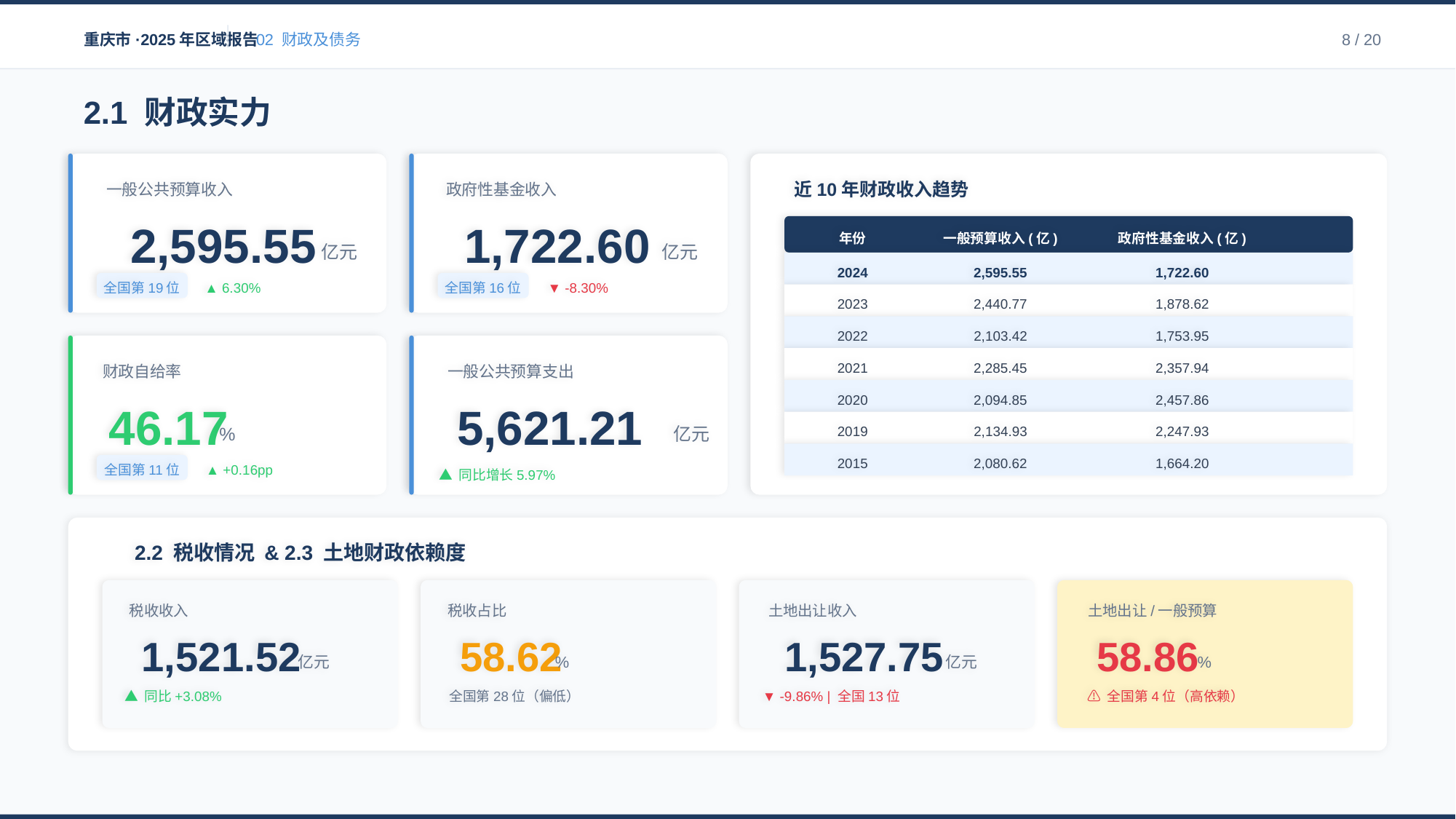

重庆市·2025年区域报告
02 财政及债务
8 / 20

2.1 财政实力

一般公共预算收入
2,595.55
亿元

全国第19位
▲ 6.30%

政府性基金收入
1,722.60
亿元

全国第16位
▼ -8.30%

近10年财政收入趋势

年份
一般预算收入(亿)
政府性基金收入(亿)

2024
2,595.55
1,722.60

2023
2,440.77
1,878.62

2022
2,103.42
1,753.95

2021
2,285.45
2,357.94

2020
2,094.85
2,457.86

2019
2,134.93
2,247.93

2015
2,080.62
1,664.20

财政自给率
46.17
%

全国第11位
▲ +0.16pp

一般公共预算支出
5,621.21
亿元
▲ 同比增长5.97%

2.2 税收情况 & 2.3 土地财政依赖度

税收收入
税收占比
土地出让收入
土地出让/一般预算
1,521.52
58.62
1,527.75
58.86
亿元
%
亿元
%
▲ 同比+3.08%
全国第28位（偏低）
▼ -9.86% | 全国13位
⚠️ 全国第4位（高依赖）